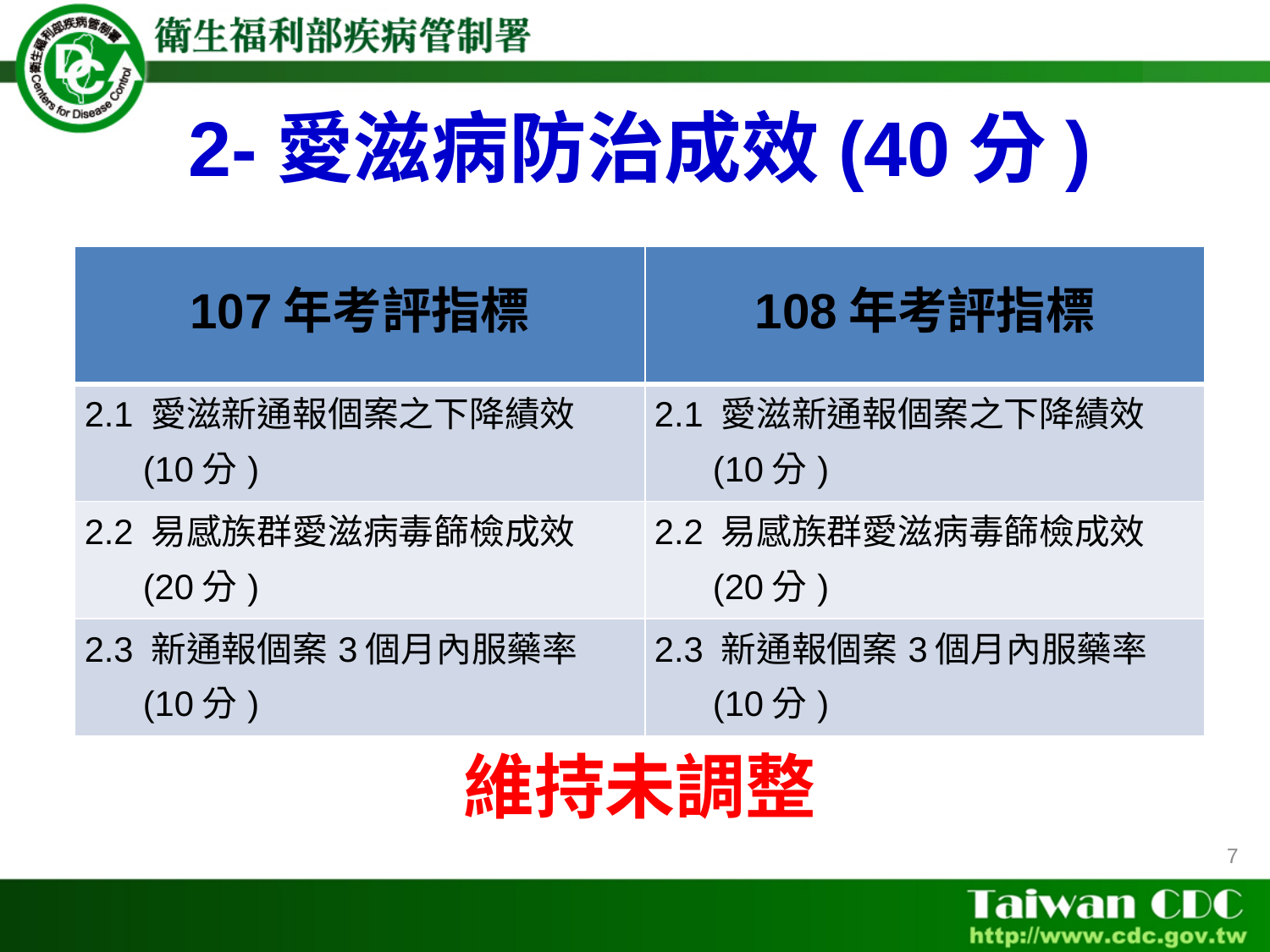

# 2-愛滋病防治成效(40分)
| 107年考評指標 | 108年考評指標 |
| --- | --- |
| 2.1 愛滋新通報個案之下降績效 (10分) | 2.1 愛滋新通報個案之下降績效 (10分) |
| 2.2 易感族群愛滋病毒篩檢成效 (20分) | 2.2 易感族群愛滋病毒篩檢成效 (20分) |
| 2.3 新通報個案3個月內服藥率 (10分) | 2.3 新通報個案3個月內服藥率 (10分) |
維持未調整
7